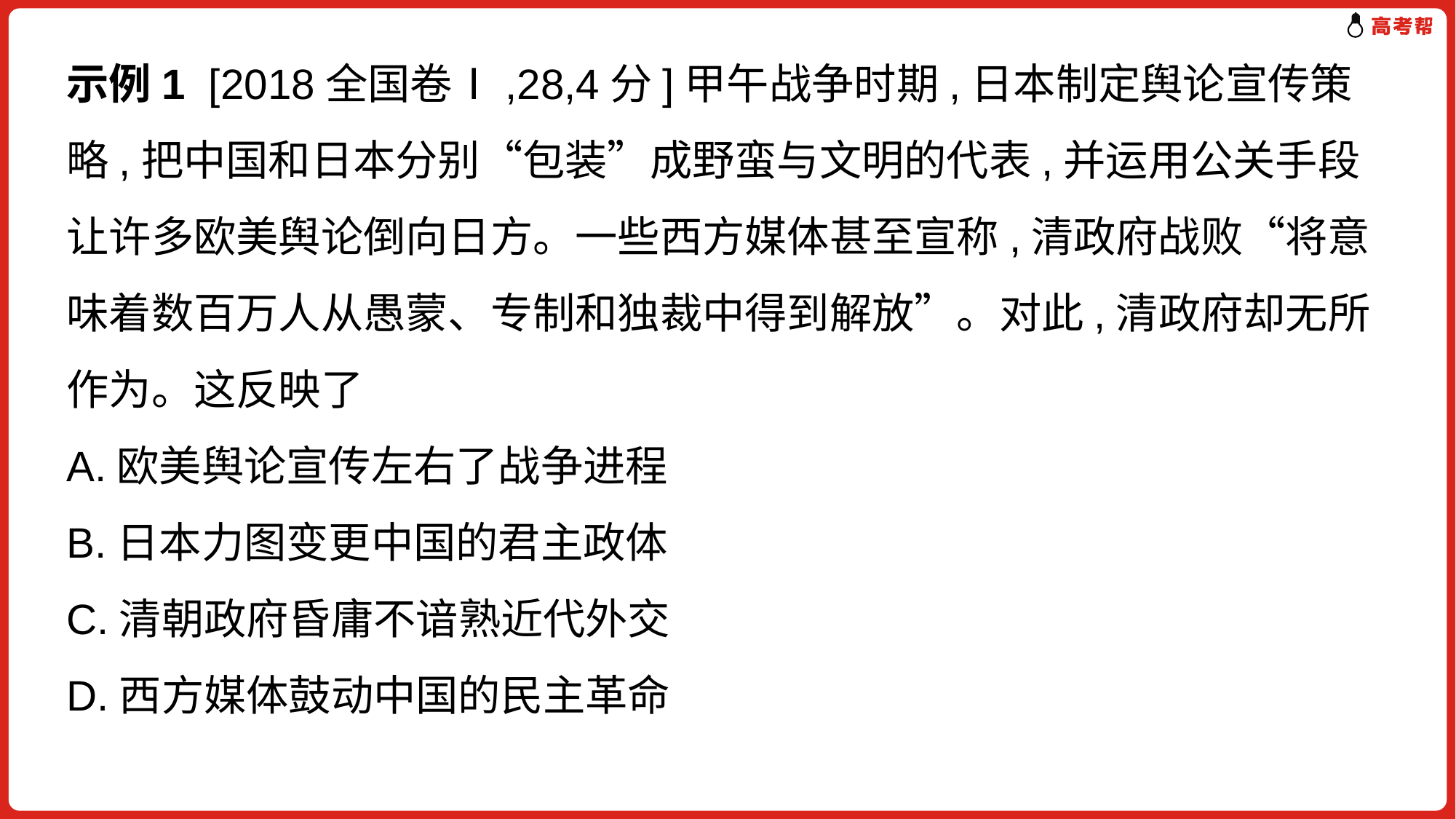

示例1  [2018全国卷Ⅰ,28,4分]甲午战争时期,日本制定舆论宣传策略,把中国和日本分别“包装”成野蛮与文明的代表,并运用公关手段让许多欧美舆论倒向日方。一些西方媒体甚至宣称,清政府战败“将意味着数百万人从愚蒙、专制和独裁中得到解放”。对此,清政府却无所作为。这反映了
A.欧美舆论宣传左右了战争进程
B.日本力图变更中国的君主政体
C.清朝政府昏庸不谙熟近代外交
D.西方媒体鼓动中国的民主革命